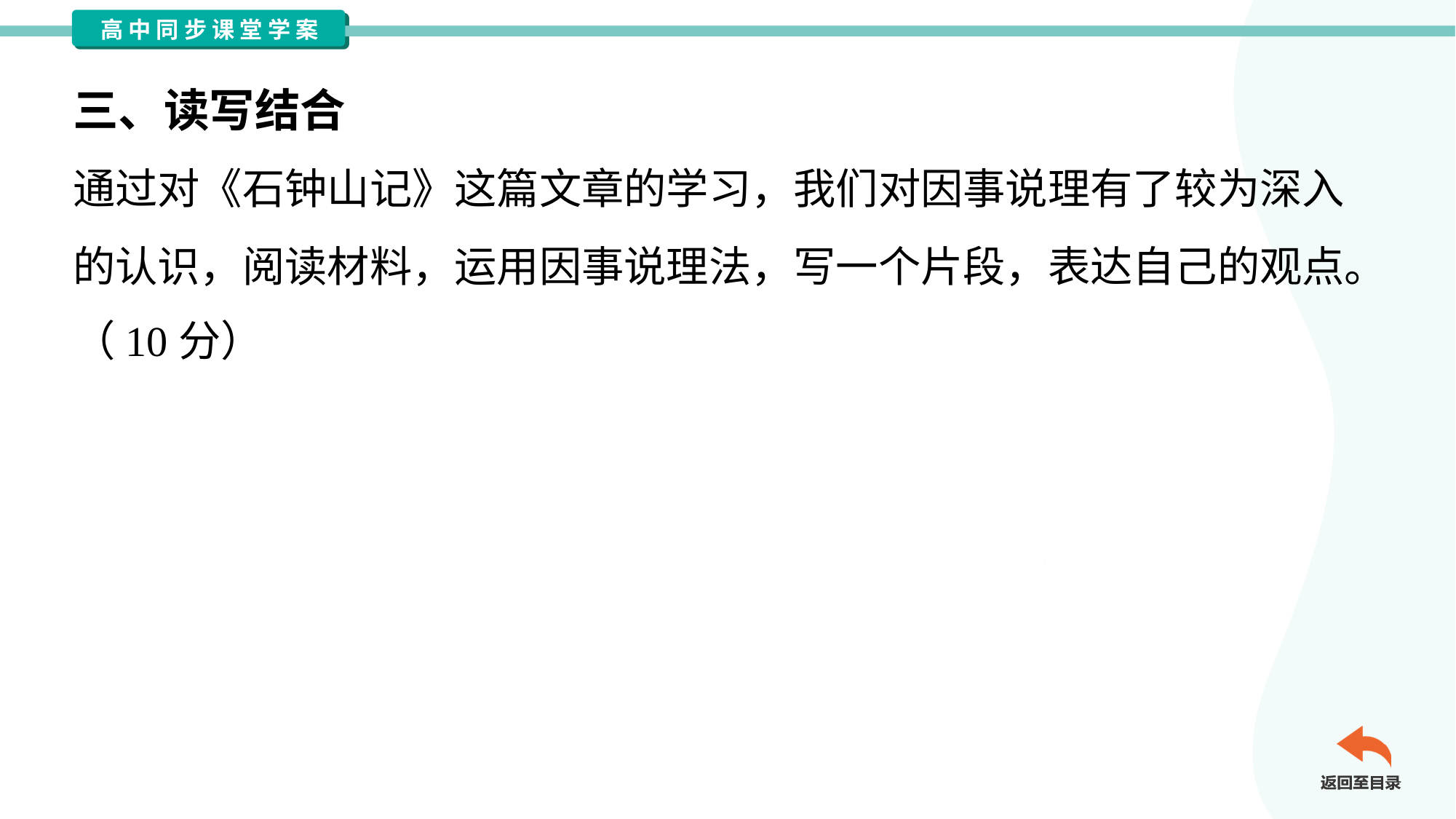

三、读写结合
通过对《石钟山记》这篇文章的学习，我们对因事说理有了较为深入
的认识，阅读材料，运用因事说理法，写一个片段，表达自己的观点。
（10分）